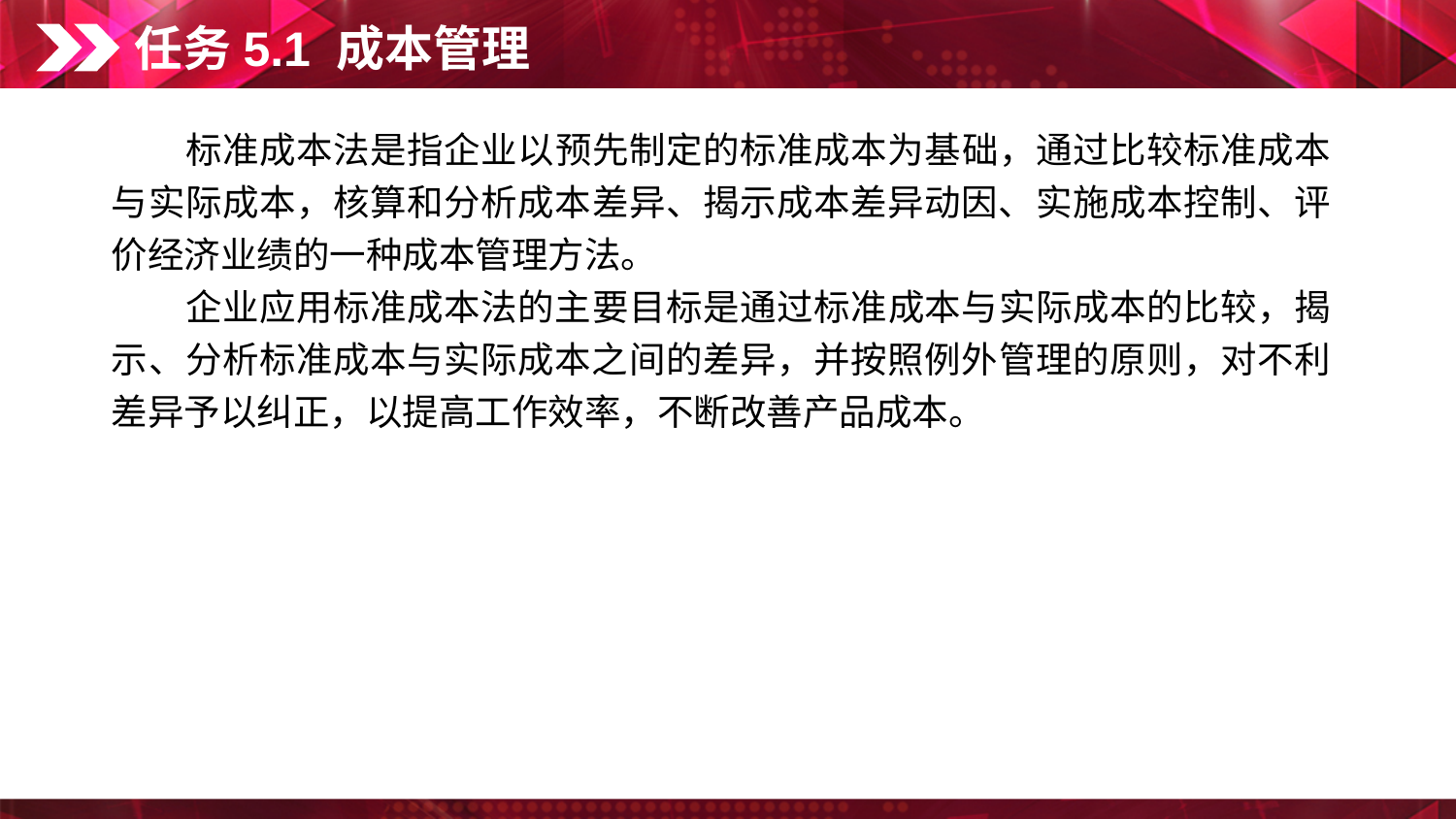

任务5.1 成本管理

　　标准成本法是指企业以预先制定的标准成本为基础，通过比较标准成本与实际成本，核算和分析成本差异、揭示成本差异动因、实施成本控制、评价经济业绩的一种成本管理方法。
　　企业应用标准成本法的主要目标是通过标准成本与实际成本的比较，揭示、分析标准成本与实际成本之间的差异，并按照例外管理的原则，对不利差异予以纠正，以提高工作效率，不断改善产品成本。